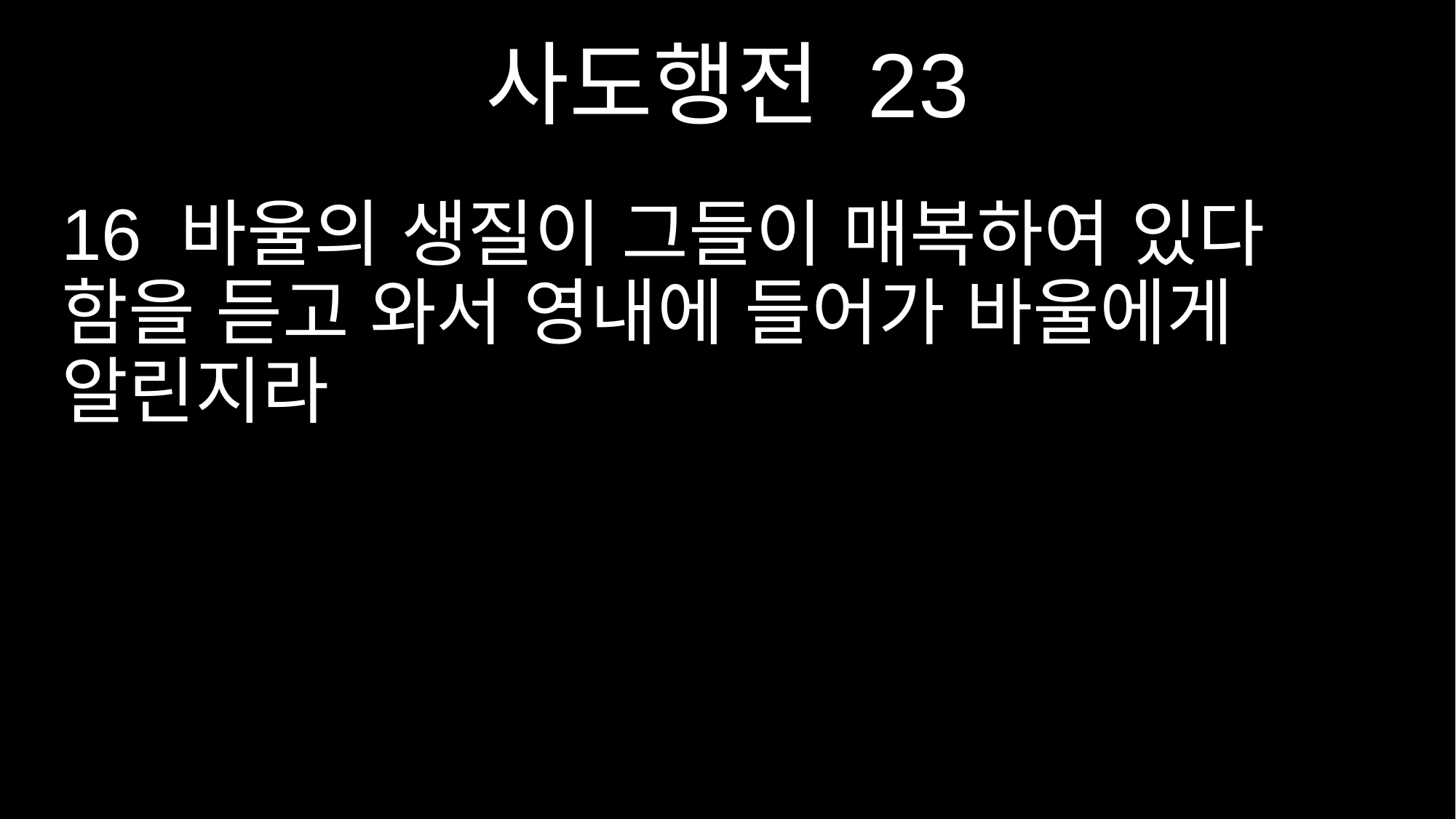

사도행전 23
16 바울의 생질이 그들이 매복하여 있다 함을 듣고 와서 영내에 들어가 바울에게 알린지라